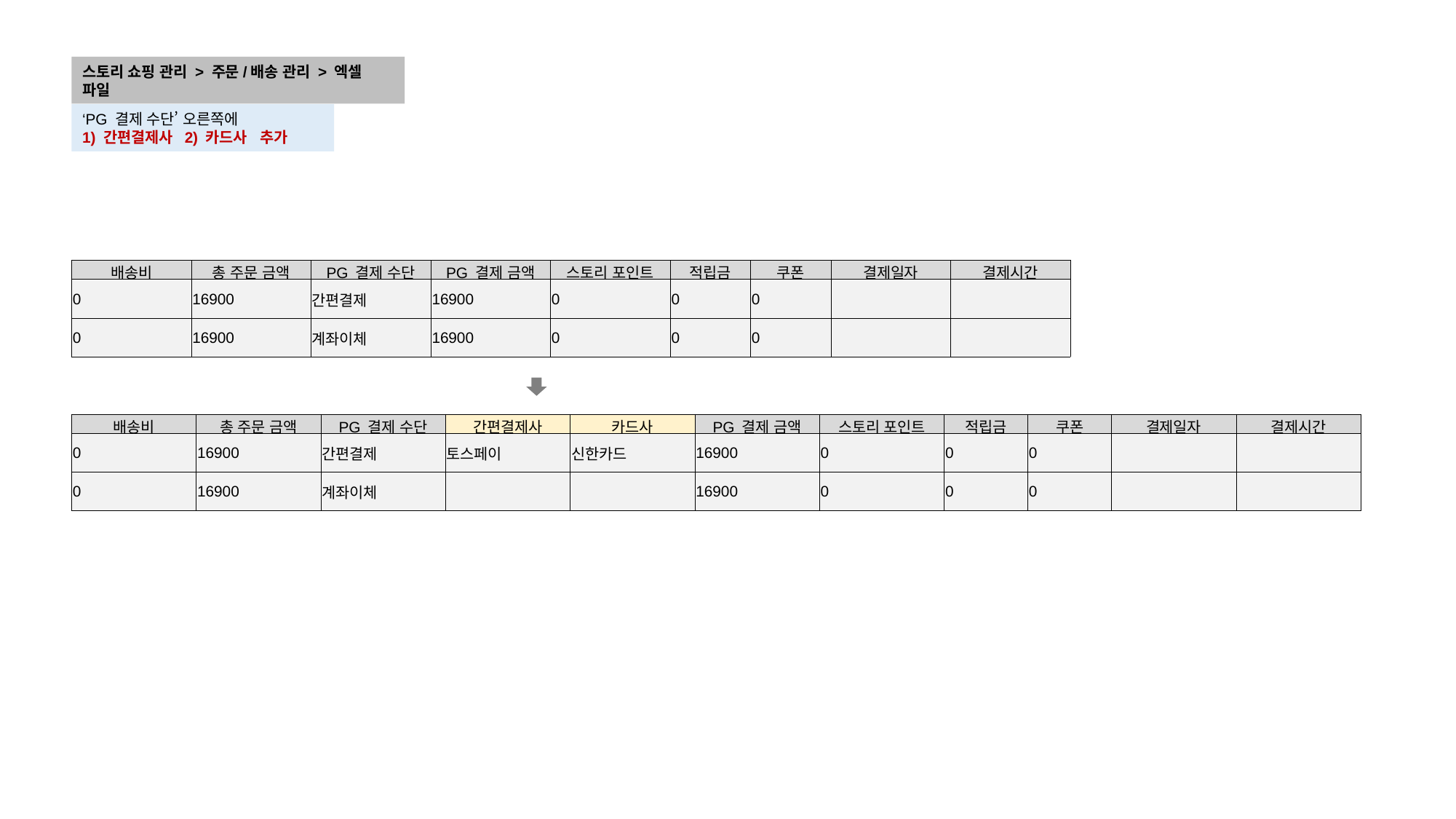

스토리 쇼핑 관리 > 주문/배송 관리 > 엑셀 파일
‘PG 결제 수단’ 오른쪽에
1) 간편결제사  2) 카드사   추가
| 배송비 | 총 주문 금액 | PG 결제 수단 | PG 결제 금액 | 스토리 포인트 | 적립금 | 쿠폰 | 결제일자 | 결제시간 |
| --- | --- | --- | --- | --- | --- | --- | --- | --- |
| 0 | 16900 | 간편결제 | 16900 | 0 | 0 | 0 |  |  |
| 0 | 16900 | 계좌이체 | 16900 | 0 | 0 | 0 |  |  |

| 배송비 | 총 주문 금액 | PG 결제 수단 | 간편결제사 | 카드사 | PG 결제 금액 | 스토리 포인트 | 적립금 | 쿠폰 | 결제일자 | 결제시간 |
| --- | --- | --- | --- | --- | --- | --- | --- | --- | --- | --- |
| 0 | 16900 | 간편결제 | 토스페이 | 신한카드 | 16900 | 0 | 0 | 0 |  |  |
| 0 | 16900 | 계좌이체 |  |  | 16900 | 0 | 0 | 0 |  |  |